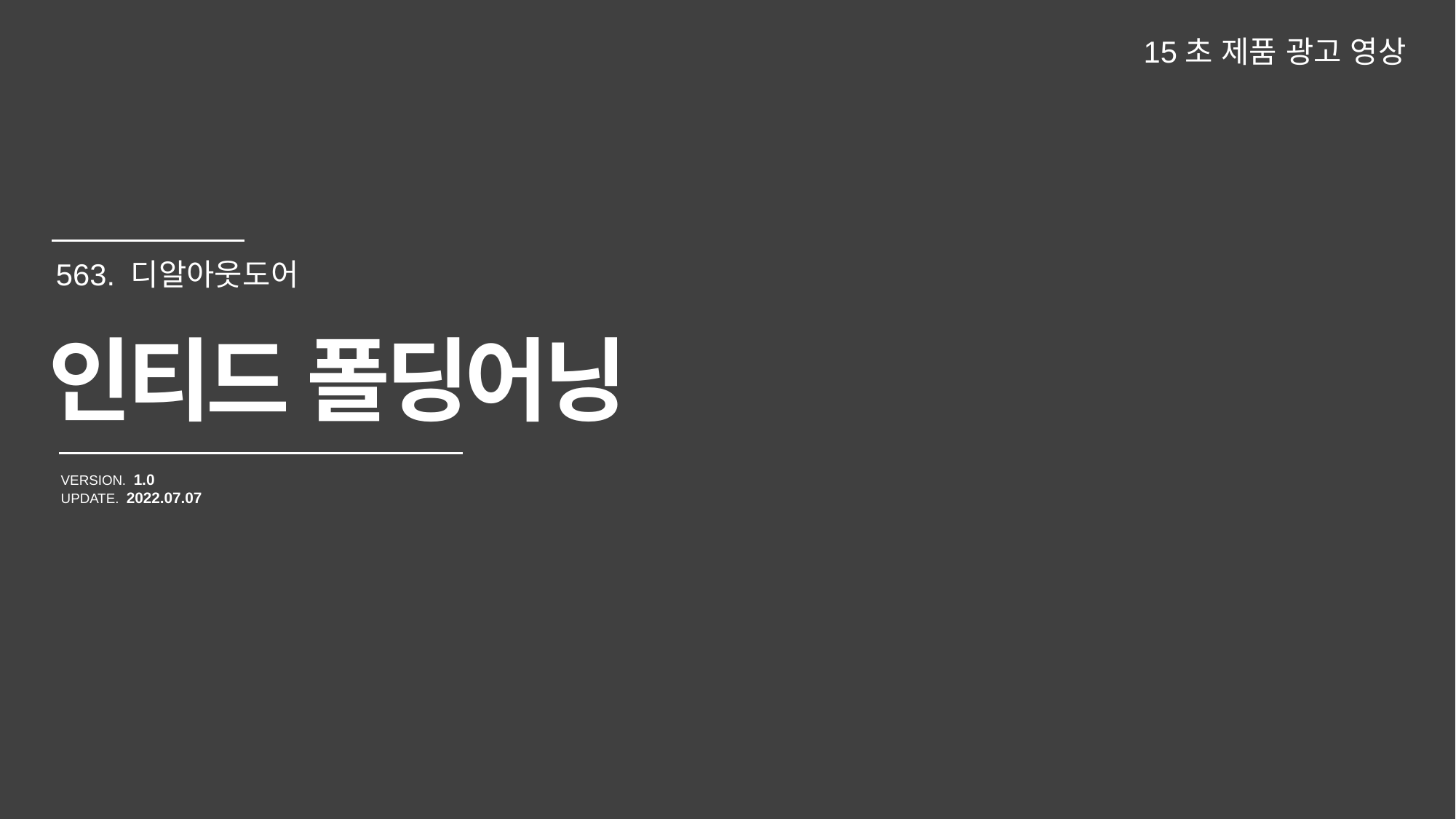

15초 제품 광고 영상
인티드 폴딩어닝
VERSION.  1.0
UPDATE.  2022.07.07

563. 디알아웃도어